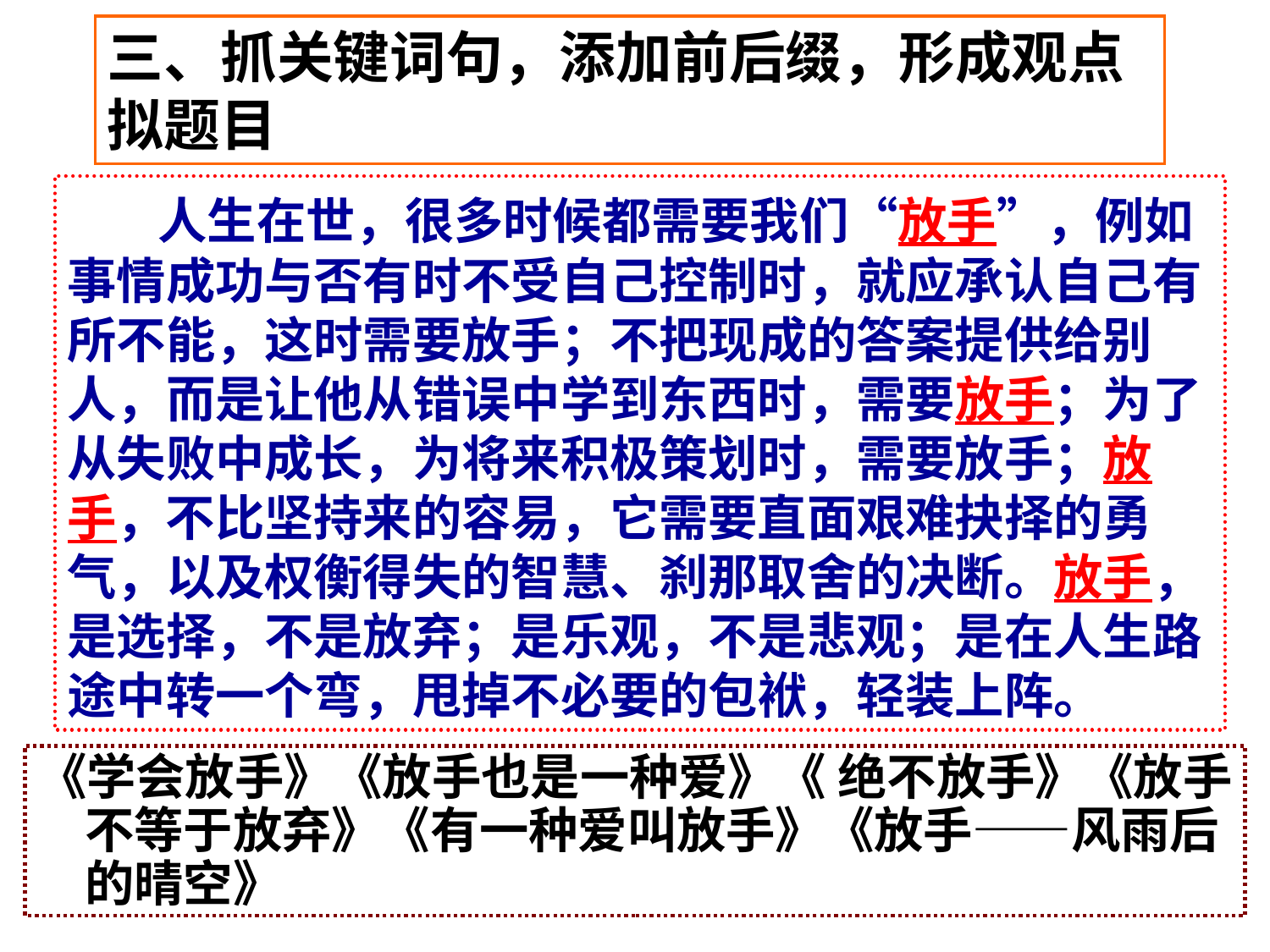

三、抓关键词句，添加前后缀，形成观点拟题目
      人生在世，很多时候都需要我们“放手”，例如事情成功与否有时不受自己控制时，就应承认自己有所不能，这时需要放手；不把现成的答案提供给别人，而是让他从错误中学到东西时，需要放手；为了从失败中成长，为将来积极策划时，需要放手；放手，不比坚持来的容易，它需要直面艰难抉择的勇气，以及权衡得失的智慧、刹那取舍的决断。放手，是选择，不是放弃；是乐观，不是悲观；是在人生路途中转一个弯，甩掉不必要的包袱，轻装上阵。
《学会放手》《放手也是一种爱》《 绝不放手》《放手不等于放弃》《有一种爱叫放手》《放手——风雨后的晴空》